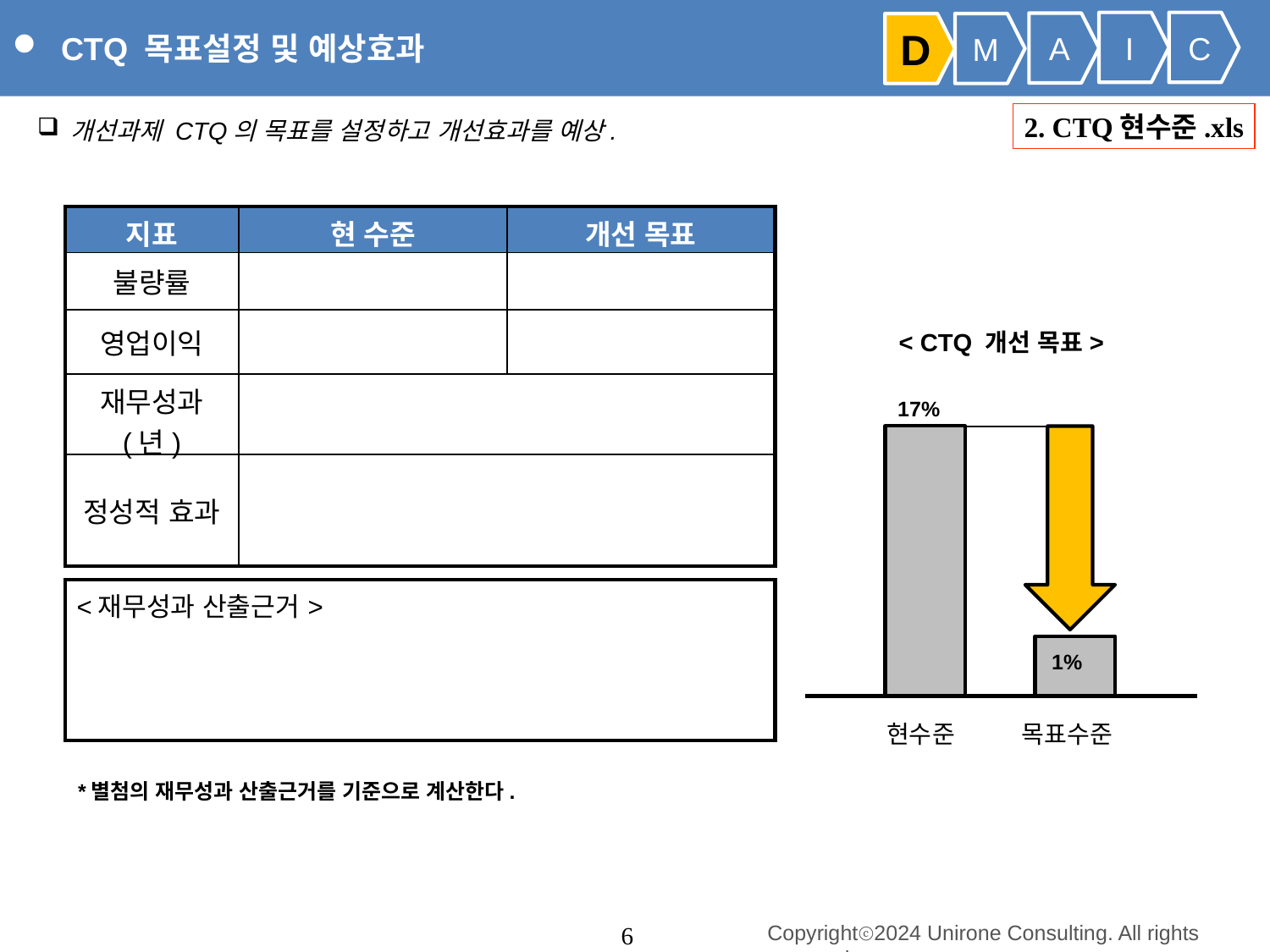

CTQ 목표설정 및 예상효과
I
C
A
D
M
 개선과제 CTQ의 목표를 설정하고 개선효과를 예상.
2. CTQ현수준.xls
| 지표 | 현 수준 | 개선 목표 |
| --- | --- | --- |
| 불량률 |  |  |
| 영업이익 |  |  |
| 재무성과 (년) |  |  |
| 정성적 효과 |  |  |
< CTQ 개선 목표>
17%

| <재무성과 산출근거> |
| --- |
1%

현수준
목표수준
*별첨의 재무성과 산출근거를 기준으로 계산한다.